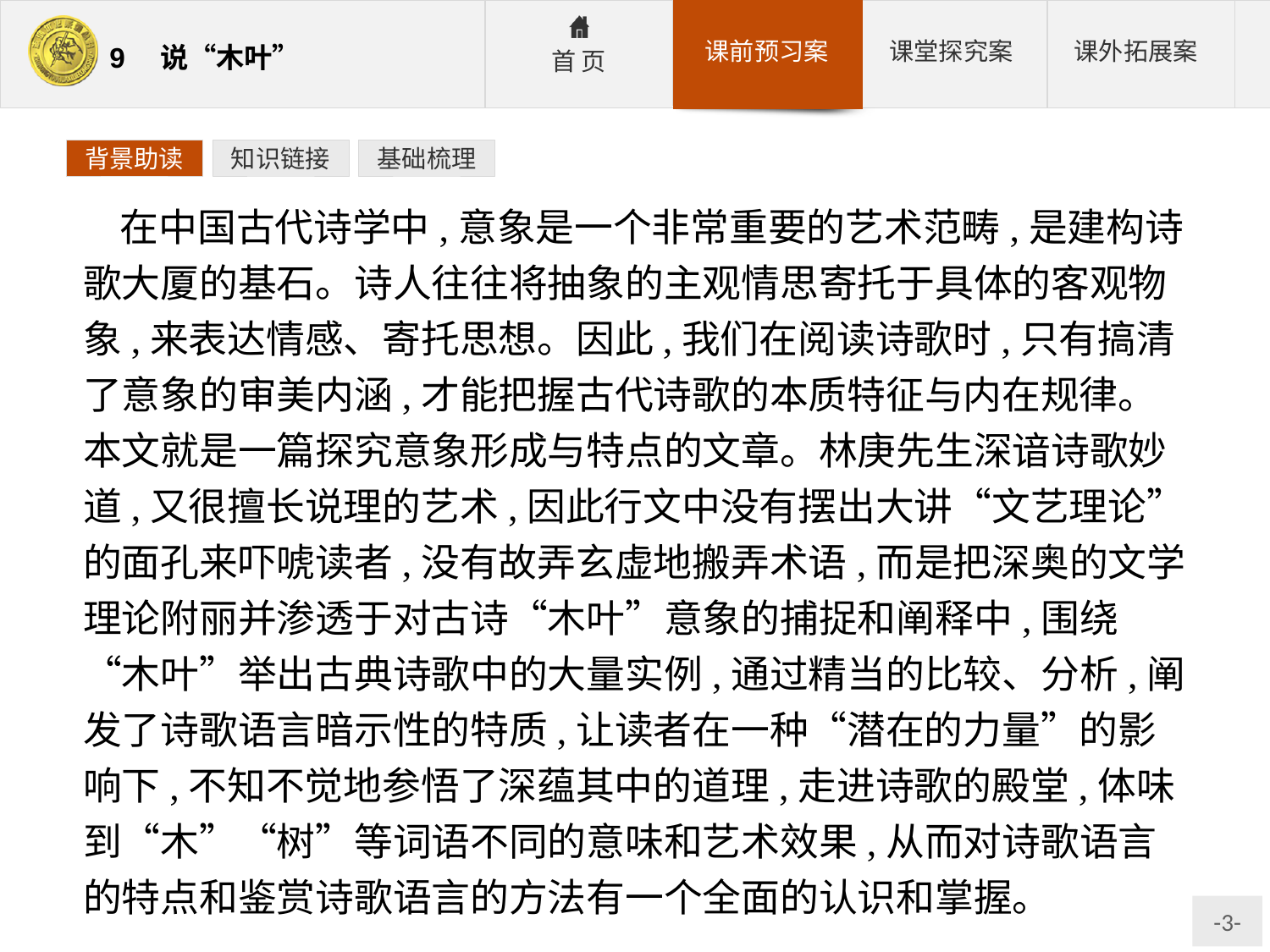

背景助读
知识链接
基础梳理
在中国古代诗学中,意象是一个非常重要的艺术范畴,是建构诗歌大厦的基石。诗人往往将抽象的主观情思寄托于具体的客观物象,来表达情感、寄托思想。因此,我们在阅读诗歌时,只有搞清了意象的审美内涵,才能把握古代诗歌的本质特征与内在规律。本文就是一篇探究意象形成与特点的文章。林庚先生深谙诗歌妙道,又很擅长说理的艺术,因此行文中没有摆出大讲“文艺理论”的面孔来吓唬读者,没有故弄玄虚地搬弄术语,而是把深奥的文学理论附丽并渗透于对古诗“木叶”意象的捕捉和阐释中,围绕“木叶”举出古典诗歌中的大量实例,通过精当的比较、分析,阐发了诗歌语言暗示性的特质,让读者在一种“潜在的力量”的影响下,不知不觉地参悟了深蕴其中的道理,走进诗歌的殿堂,体味到“木”“树”等词语不同的意味和艺术效果,从而对诗歌语言的特点和鉴赏诗歌语言的方法有一个全面的认识和掌握。